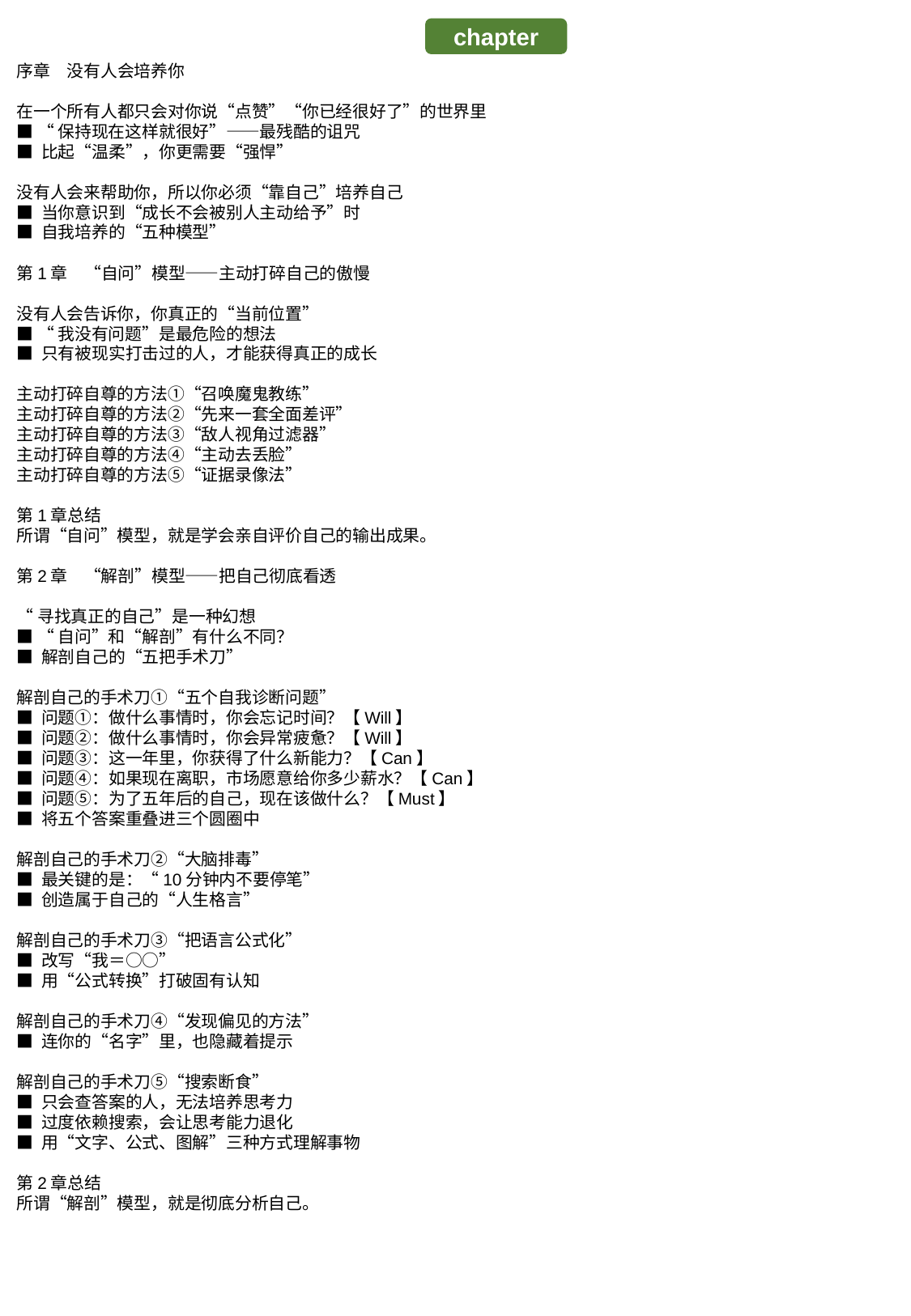

chapter
序章　没有人会培养你

在一个所有人都只会对你说“点赞”“你已经很好了”的世界里
■ “保持现在这样就很好”——最残酷的诅咒
■ 比起“温柔”，你更需要“强悍”

没有人会来帮助你，所以你必须“靠自己”培养自己
■ 当你意识到“成长不会被别人主动给予”时
■ 自我培养的“五种模型”

第1章　“自问”模型——主动打碎自己的傲慢

没有人会告诉你，你真正的“当前位置”
■ “我没有问题”是最危险的想法
■ 只有被现实打击过的人，才能获得真正的成长

主动打碎自尊的方法①“召唤魔鬼教练”
主动打碎自尊的方法②“先来一套全面差评”
主动打碎自尊的方法③“敌人视角过滤器”
主动打碎自尊的方法④“主动去丢脸”
主动打碎自尊的方法⑤“证据录像法”

第1章总结
所谓“自问”模型，就是学会亲自评价自己的输出成果。

第2章　“解剖”模型——把自己彻底看透

“寻找真正的自己”是一种幻想
■ “自问”和“解剖”有什么不同？
■ 解剖自己的“五把手术刀”

解剖自己的手术刀①“五个自我诊断问题”
■ 问题①：做什么事情时，你会忘记时间？【Will】
■ 问题②：做什么事情时，你会异常疲惫？【Will】
■ 问题③：这一年里，你获得了什么新能力？【Can】
■ 问题④：如果现在离职，市场愿意给你多少薪水？【Can】
■ 问题⑤：为了五年后的自己，现在该做什么？【Must】
■ 将五个答案重叠进三个圆圈中

解剖自己的手术刀②“大脑排毒”
■ 最关键的是：“10分钟内不要停笔”
■ 创造属于自己的“人生格言”

解剖自己的手术刀③“把语言公式化”
■ 改写“我＝○○”
■ 用“公式转换”打破固有认知

解剖自己的手术刀④“发现偏见的方法”
■ 连你的“名字”里，也隐藏着提示

解剖自己的手术刀⑤“搜索断食”
■ 只会查答案的人，无法培养思考力
■ 过度依赖搜索，会让思考能力退化
■ 用“文字、公式、图解”三种方式理解事物

第2章总结
所谓“解剖”模型，就是彻底分析自己。